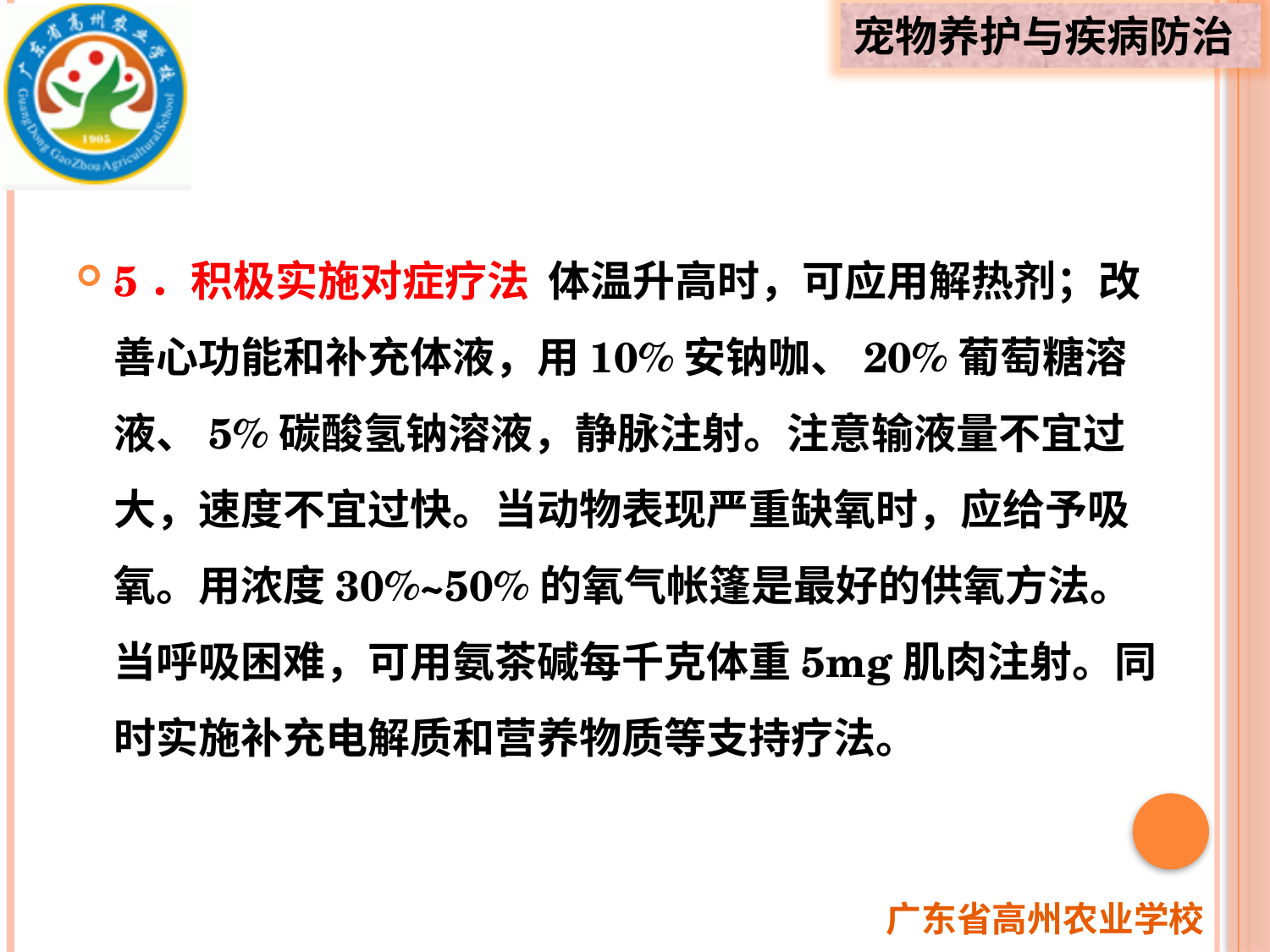

5．积极实施对症疗法  体温升高时，可应用解热剂；改善心功能和补充体液，用10%安钠咖、20%葡萄糖溶液、5%碳酸氢钠溶液，静脉注射。注意输液量不宜过大，速度不宜过快。当动物表现严重缺氧时，应给予吸氧。用浓度30%~50%的氧气帐篷是最好的供氧方法。当呼吸困难，可用氨茶碱每千克体重5mg肌肉注射。同时实施补充电解质和营养物质等支持疗法。